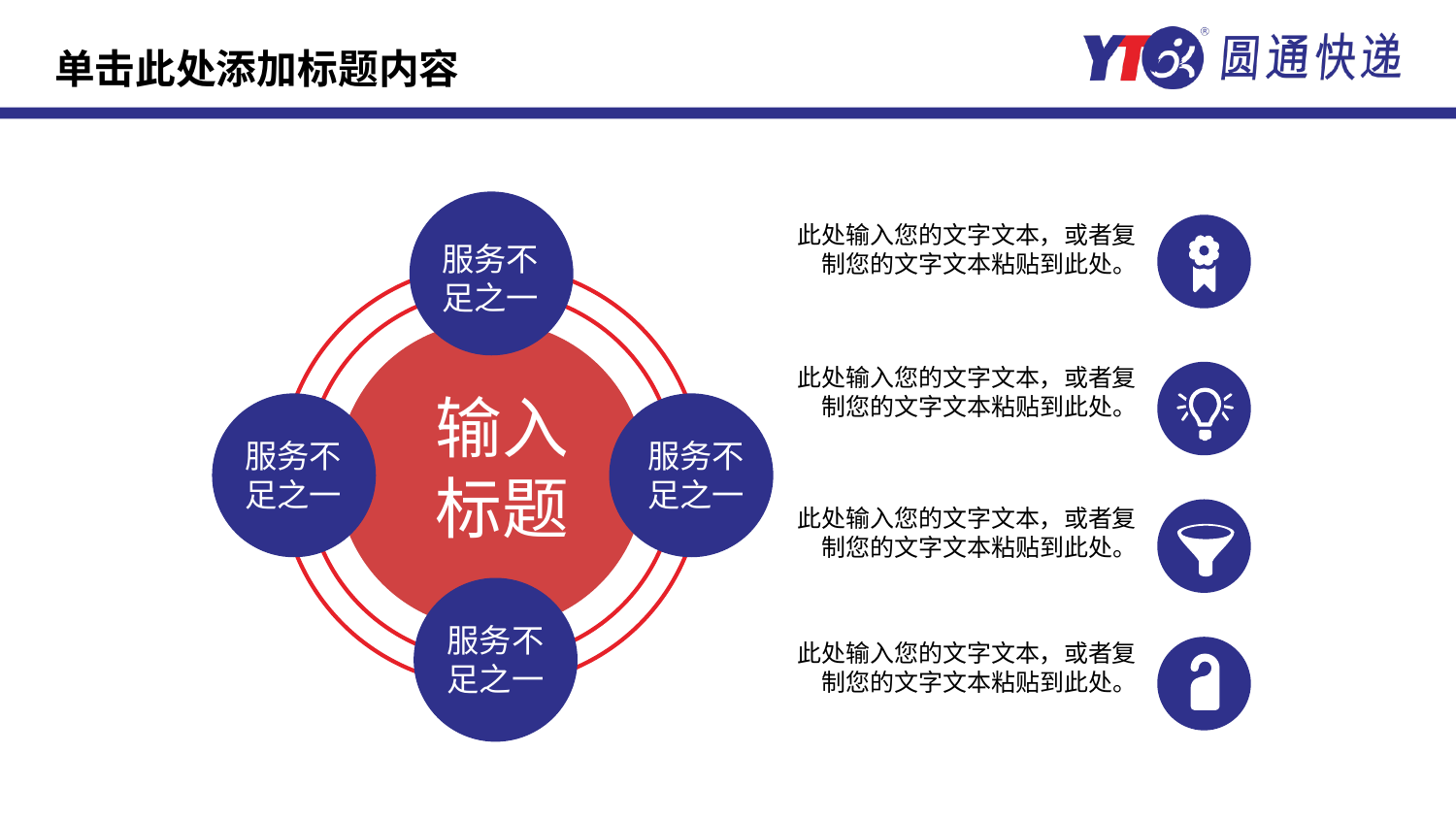

单击此处添加标题内容

服务不足之一

服务不
足之一
服务不足之一

服务不
足之一
此处输入您的文字文本，或者复制您的文字文本粘贴到此处。

此处输入您的文字文本，或者复制您的文字文本粘贴到此处。

输入
标题

此处输入您的文字文本，或者复制您的文字文本粘贴到此处。

此处输入您的文字文本，或者复制您的文字文本粘贴到此处。